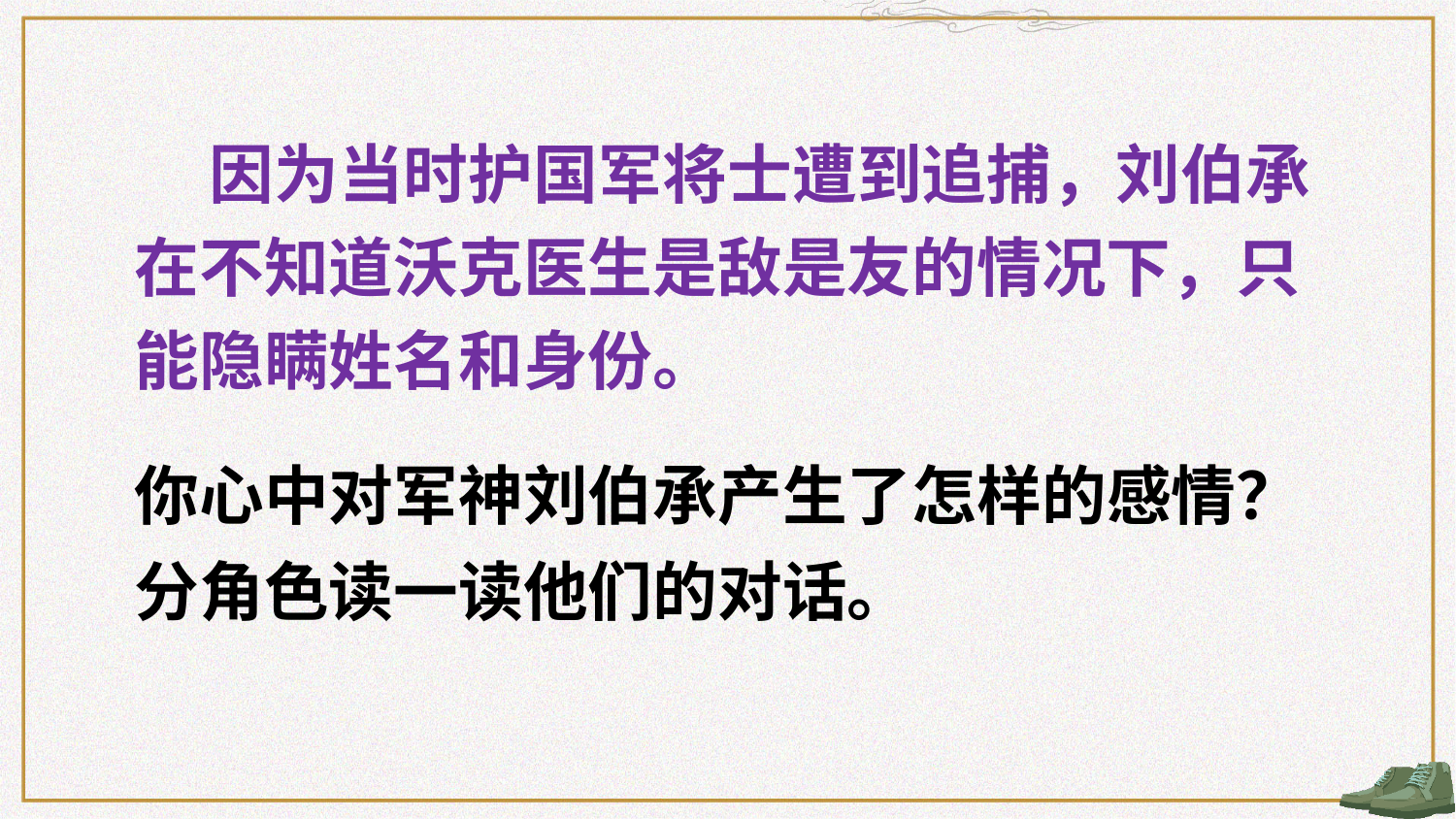

因为当时护国军将士遭到追捕，刘伯承在不知道沃克医生是敌是友的情况下，只能隐瞒姓名和身份。
你心中对军神刘伯承产生了怎样的感情？
分角色读一读他们的对话。